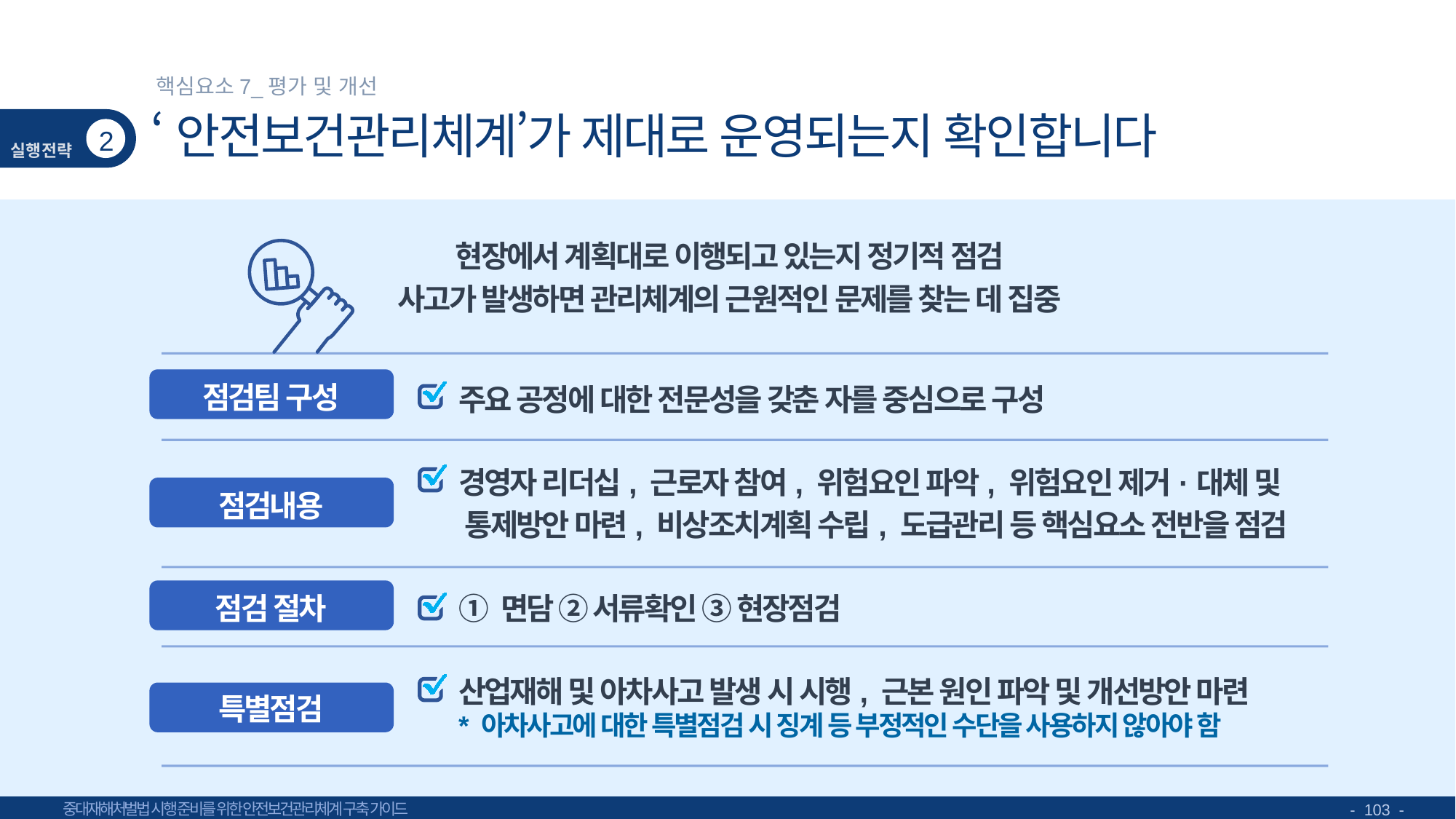

핵심요소7_평가 및 개선
# ‘안전보건관리체계’가 제대로 운영되는지 확인합니다
2
현장에서 계획대로 이행되고 있는지 정기적 점검
사고가 발생하면 관리체계의 근원적인 문제를 찾는 데 집중

점검팀 구성

주요 공정에 대한 전문성을 갖춘 자를 중심으로 구성

경영자 리더십, 근로자 참여, 위험요인 파악, 위험요인 제거·대체 및
 통제방안 마련, 비상조치계획 수립, 도급관리 등 핵심요소 전반을 점검

점검내용

① 면담 ② 서류확인 ③ 현장점검
점검 절차

산업재해 및 아차사고 발생 시 시행, 근본 원인 파악 및 개선방안 마련
* 아차사고에 대한 특별점검 시 징계 등 부정적인 수단을 사용하지 않아야 함

특별점검

-  103  -